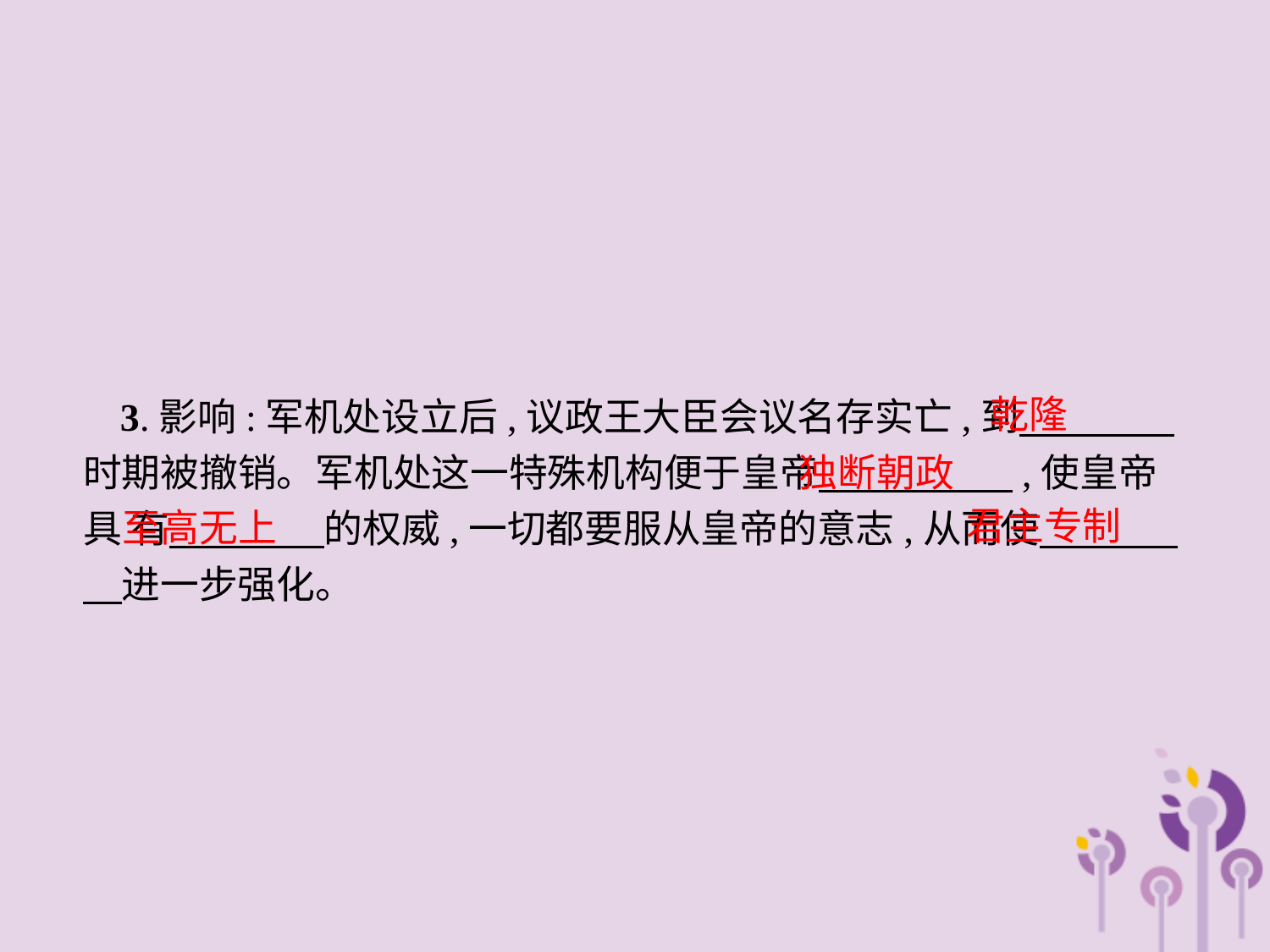

乾隆
3.影响:军机处设立后,议政王大臣会议名存实亡,到　　　　时期被撤销。军机处这一特殊机构便于皇帝　　　　　,使皇帝具 有　　　　的权威,一切都要服从皇帝的意志,从而使　       　　进一步强化。
独断朝政
　君主专制
至高无上